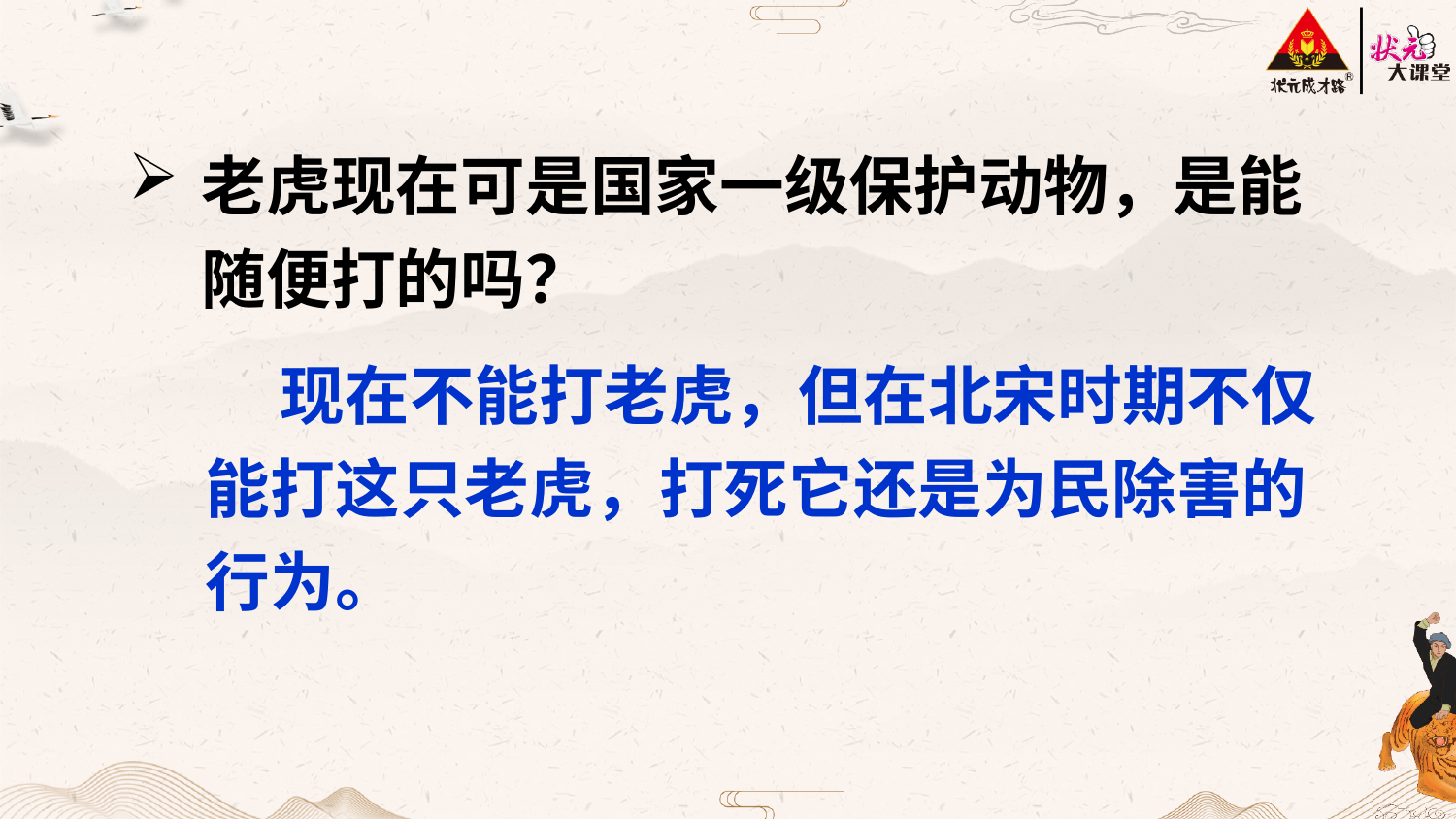

老虎现在可是国家一级保护动物，是能随便打的吗？
    现在不能打老虎，但在北宋时期不仅能打这只老虎，打死它还是为民除害的行为。